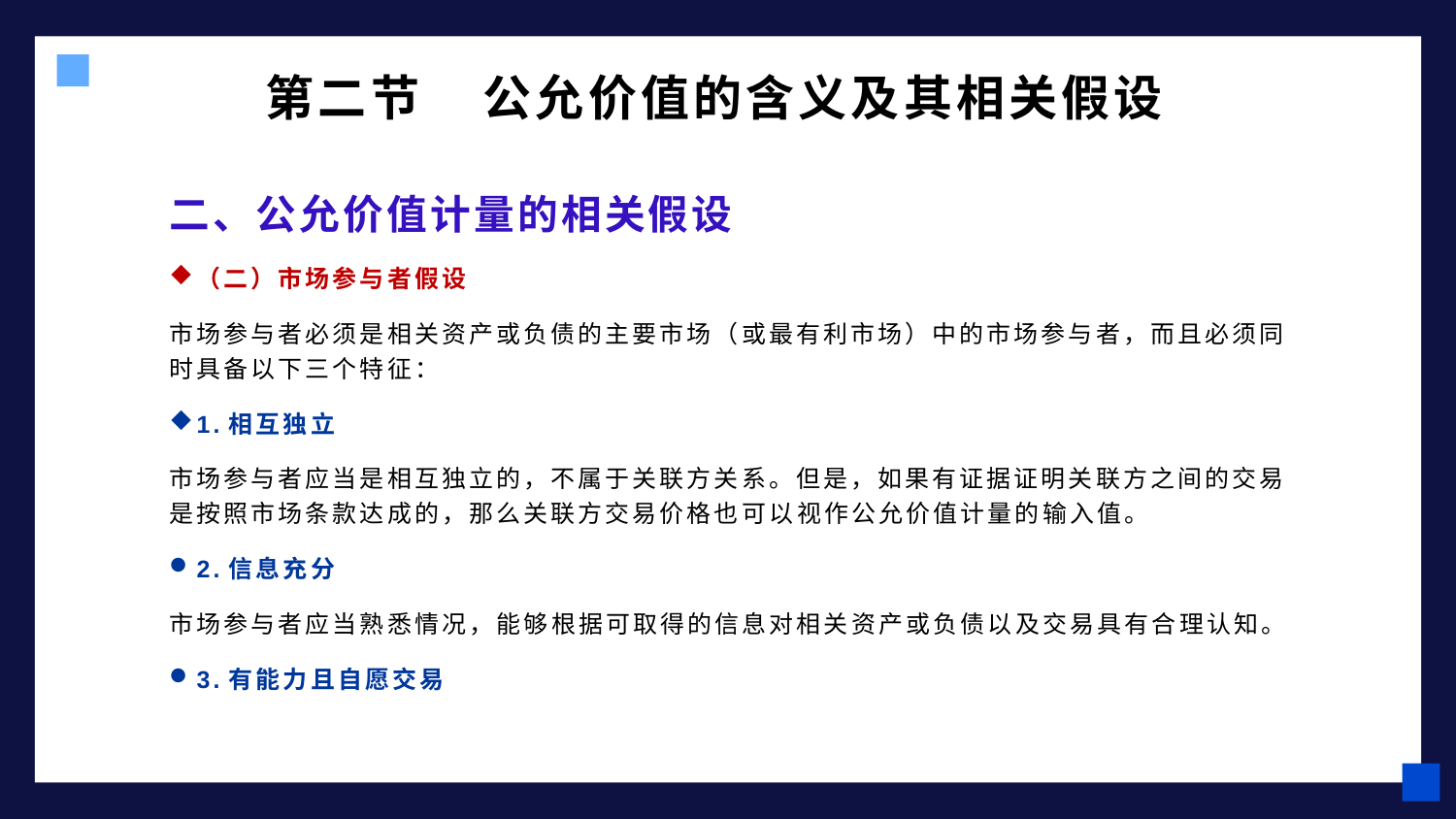

# 第二节    公允价值的含义及其相关假设
二、公允价值计量的相关假设
（二）市场参与者假设
市场参与者必须是相关资产或负债的主要市场（或最有利市场）中的市场参与者，而且必须同时具备以下三个特征：
1.相互独立
市场参与者应当是相互独立的，不属于关联方关系。但是，如果有证据证明关联方之间的交易是按照市场条款达成的，那么关联方交易价格也可以视作公允价值计量的输入值。
2.信息充分
市场参与者应当熟悉情况，能够根据可取得的信息对相关资产或负债以及交易具有合理认知。
3.有能力且自愿交易